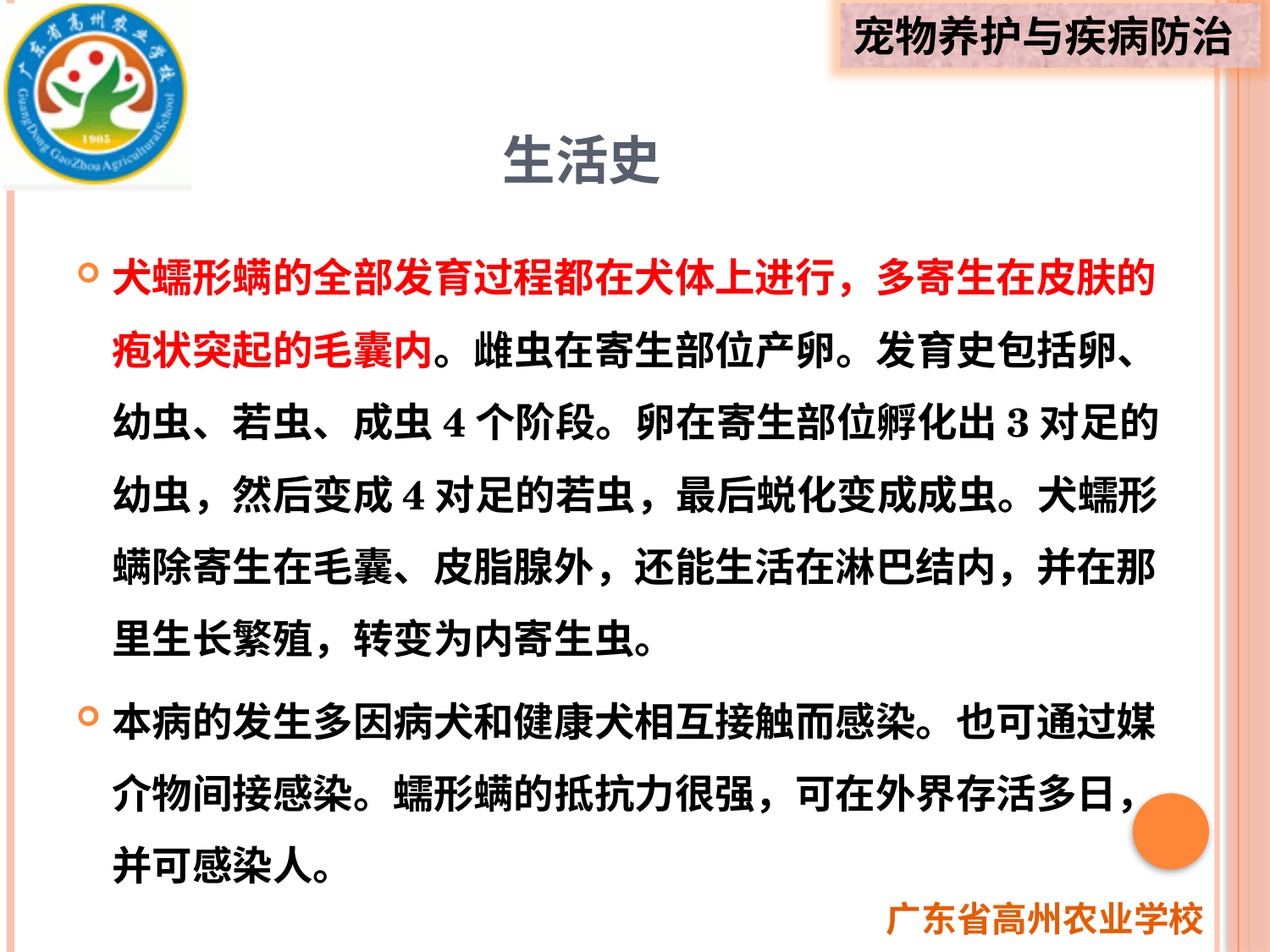

# 生活史
犬蠕形螨的全部发育过程都在犬体上进行，多寄生在皮肤的疱状突起的毛囊内。雌虫在寄生部位产卵。发育史包括卵、幼虫、若虫、成虫4个阶段。卵在寄生部位孵化出3对足的幼虫，然后变成4对足的若虫，最后蜕化变成成虫。犬蠕形螨除寄生在毛囊、皮脂腺外，还能生活在淋巴结内，并在那里生长繁殖，转变为内寄生虫。
本病的发生多因病犬和健康犬相互接触而感染。也可通过媒介物间接感染。蠕形螨的抵抗力很强，可在外界存活多日，并可感染人。